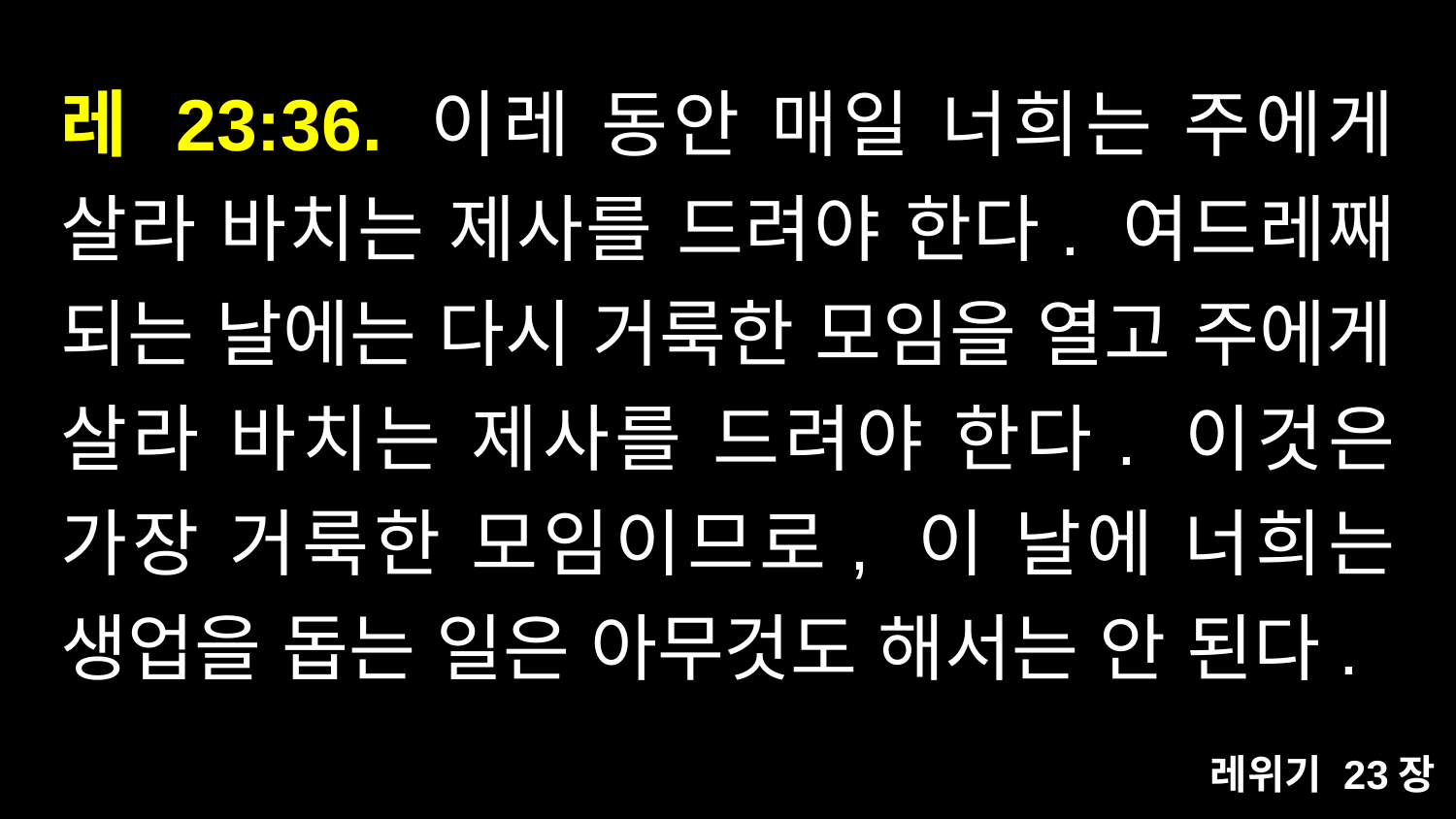

# 레 23:36. 이레 동안 매일 너희는 주에게 살라 바치는 제사를 드려야 한다. 여드레째 되는 날에는 다시 거룩한 모임을 열고 주에게 살라 바치는 제사를 드려야 한다. 이것은 가장 거룩한 모임이므로, 이 날에 너희는 생업을 돕는 일은 아무것도 해서는 안 된다.
레위기 23장